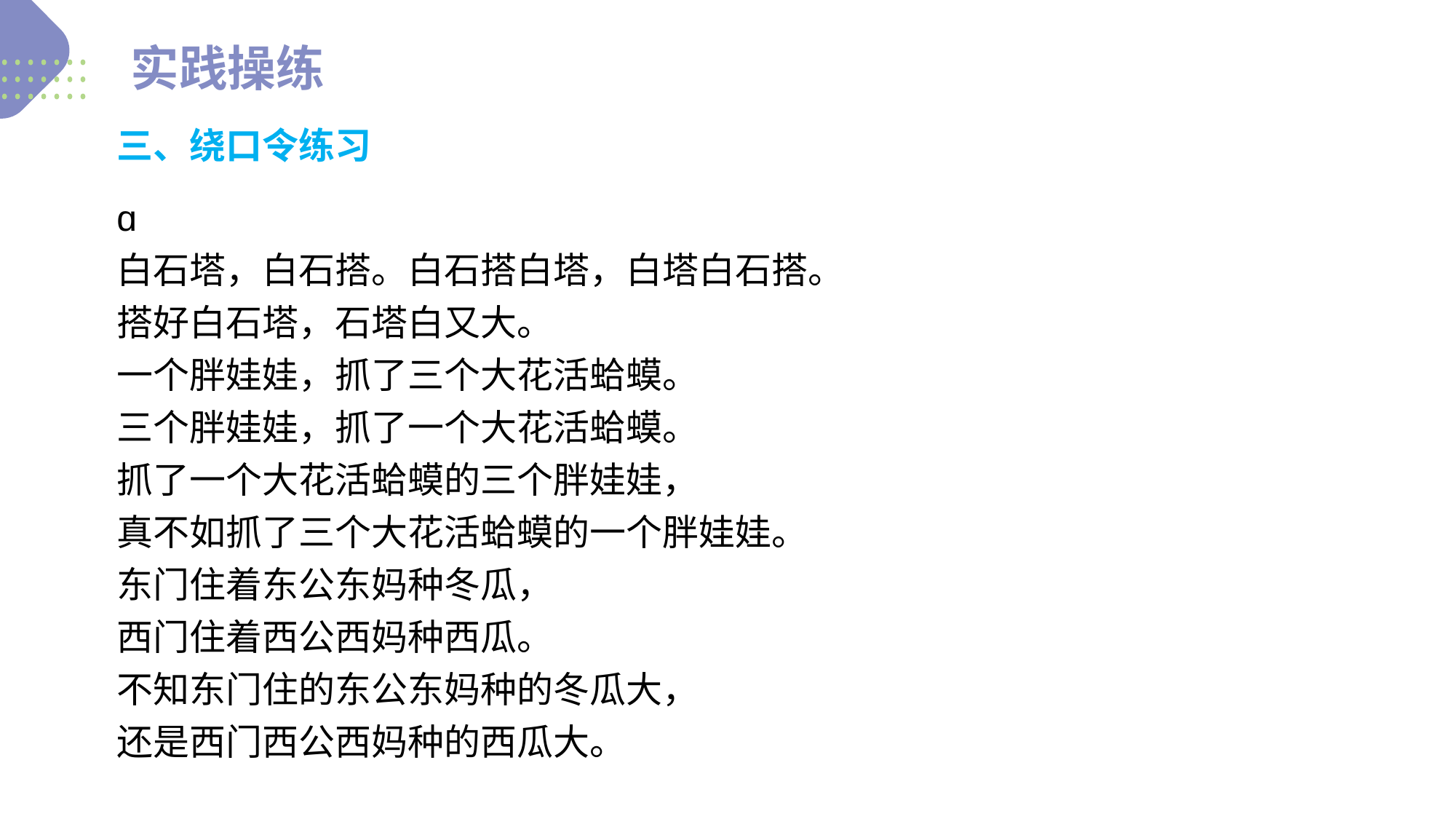

实践操练

三、绕口令练习
ɑ
白石塔，白石搭。白石搭白塔，白塔白石搭。
搭好白石塔，石塔白又大。
一个胖娃娃，抓了三个大花活蛤蟆。
三个胖娃娃，抓了一个大花活蛤蟆。
抓了一个大花活蛤蟆的三个胖娃娃，
真不如抓了三个大花活蛤蟆的一个胖娃娃。
东门住着东公东妈种冬瓜，
西门住着西公西妈种西瓜。
不知东门住的东公东妈种的冬瓜大，
还是西门西公西妈种的西瓜大。